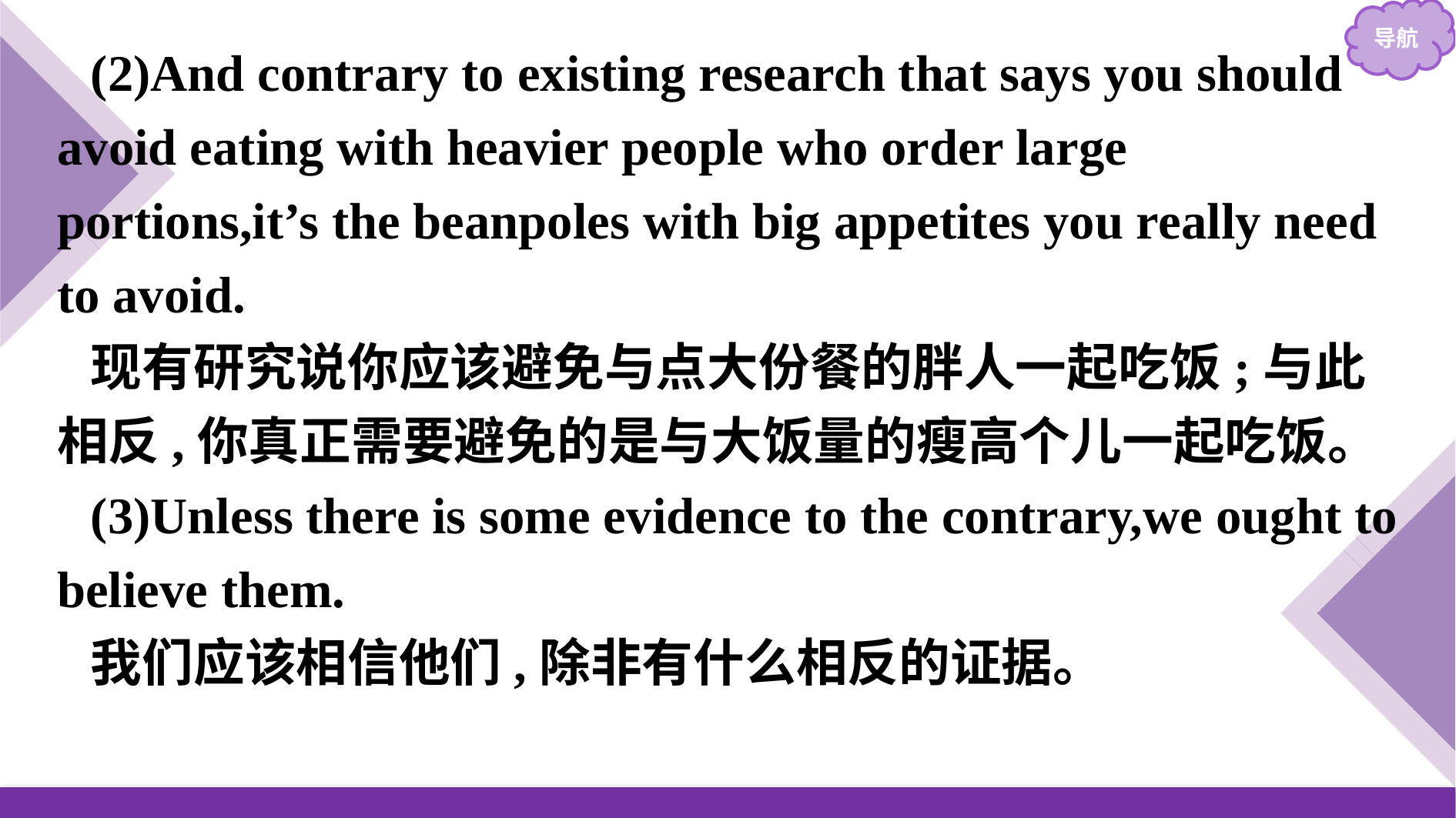

(2)And contrary to existing research that says you should avoid eating with heavier people who order large portions,it’s the beanpoles with big appetites you really need to avoid.
现有研究说你应该避免与点大份餐的胖人一起吃饭;与此相反,你真正需要避免的是与大饭量的瘦高个儿一起吃饭。
(3)Unless there is some evidence to the contrary,we ought to believe them.
我们应该相信他们,除非有什么相反的证据。